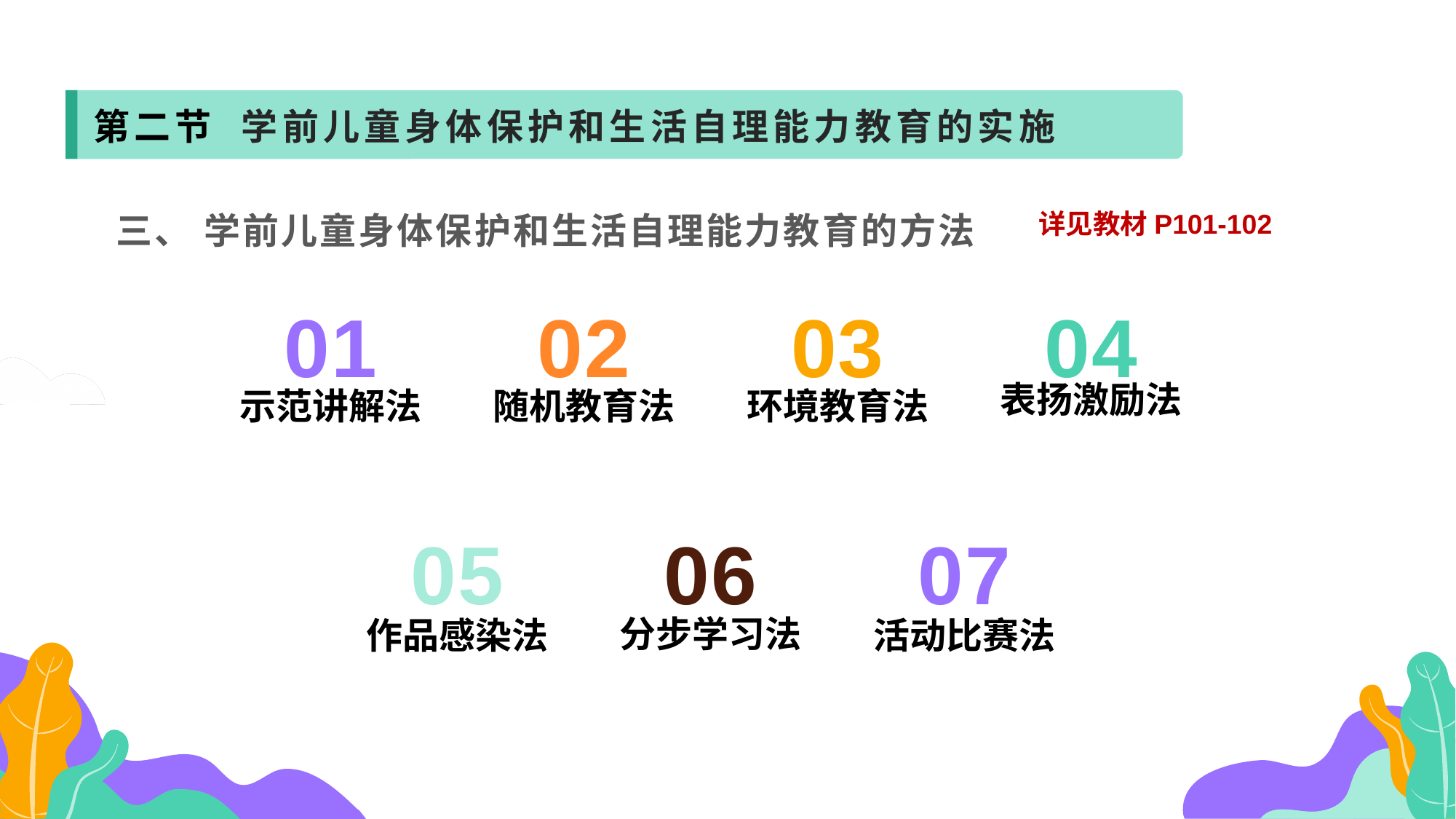

第二节  学前儿童身体保护和生活自理能力教育的实施
三、 学前儿童身体保护和生活自理能力教育的方法

详见教材P101-102
01
02
03
04
表扬激励法
示范讲解法
随机教育法
环境教育法
05
06
07
分步学习法
作品感染法
活动比赛法